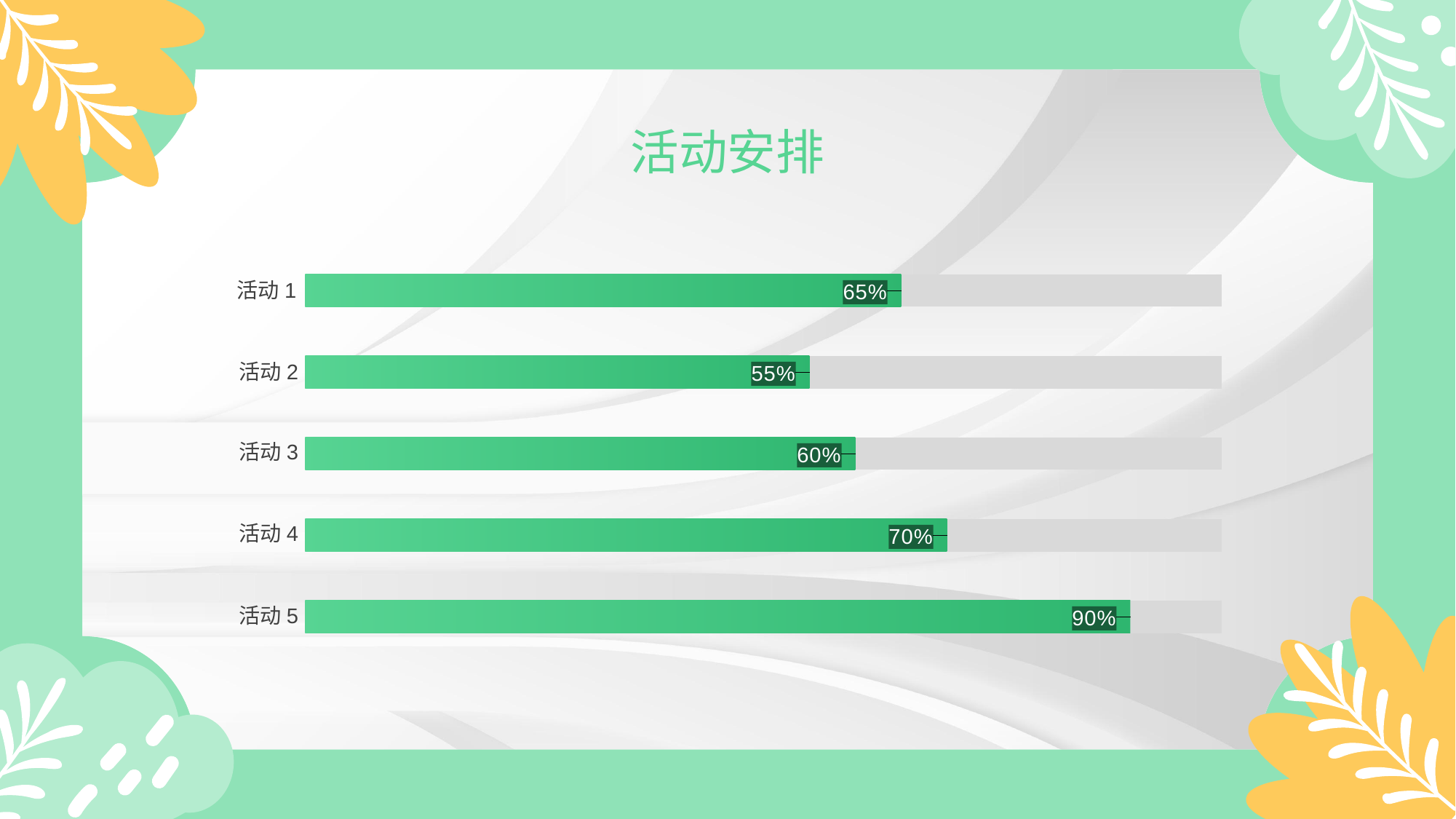

活动安排

### Chart

| Category | 固定值 | 数据填入2 |
|---|---|---|
| 项目1 | 1.0 | 0.65 |
| 项目2 | 1.0 | 0.55 |
| 项目3 | 1.0 | 0.6 |
| 项目4 | 1.0 | 0.7 |
| 项目5 | 1.0 | 0.9 |
活动1
活动2
活动3
活动4
活动5